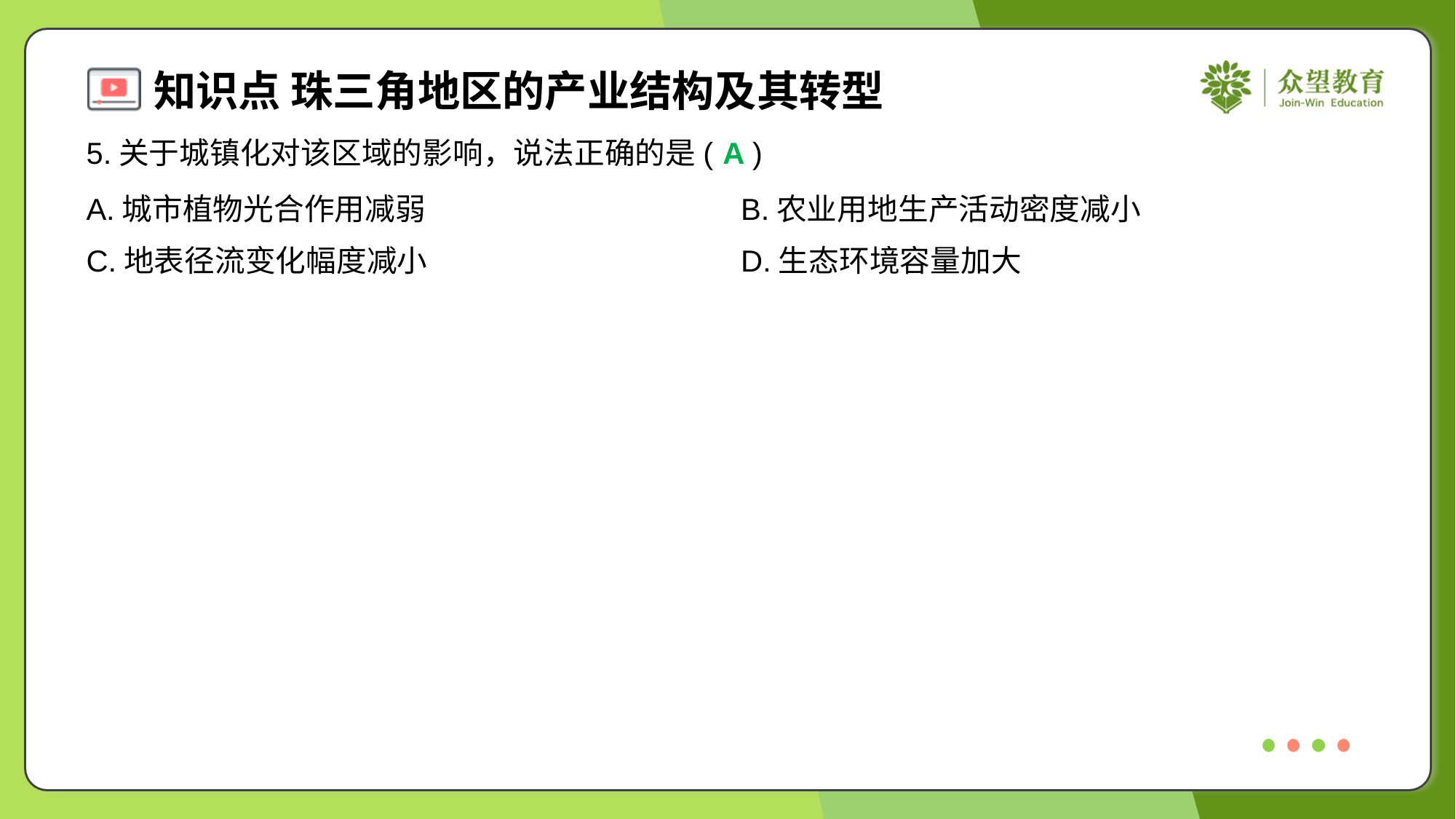

5.关于城镇化对该区域的影响，说法正确的是(     )
A
A.城市植物光合作用减弱	B.农业用地生产活动密度减小
C.地表径流变化幅度减小	D.生态环境容量加大